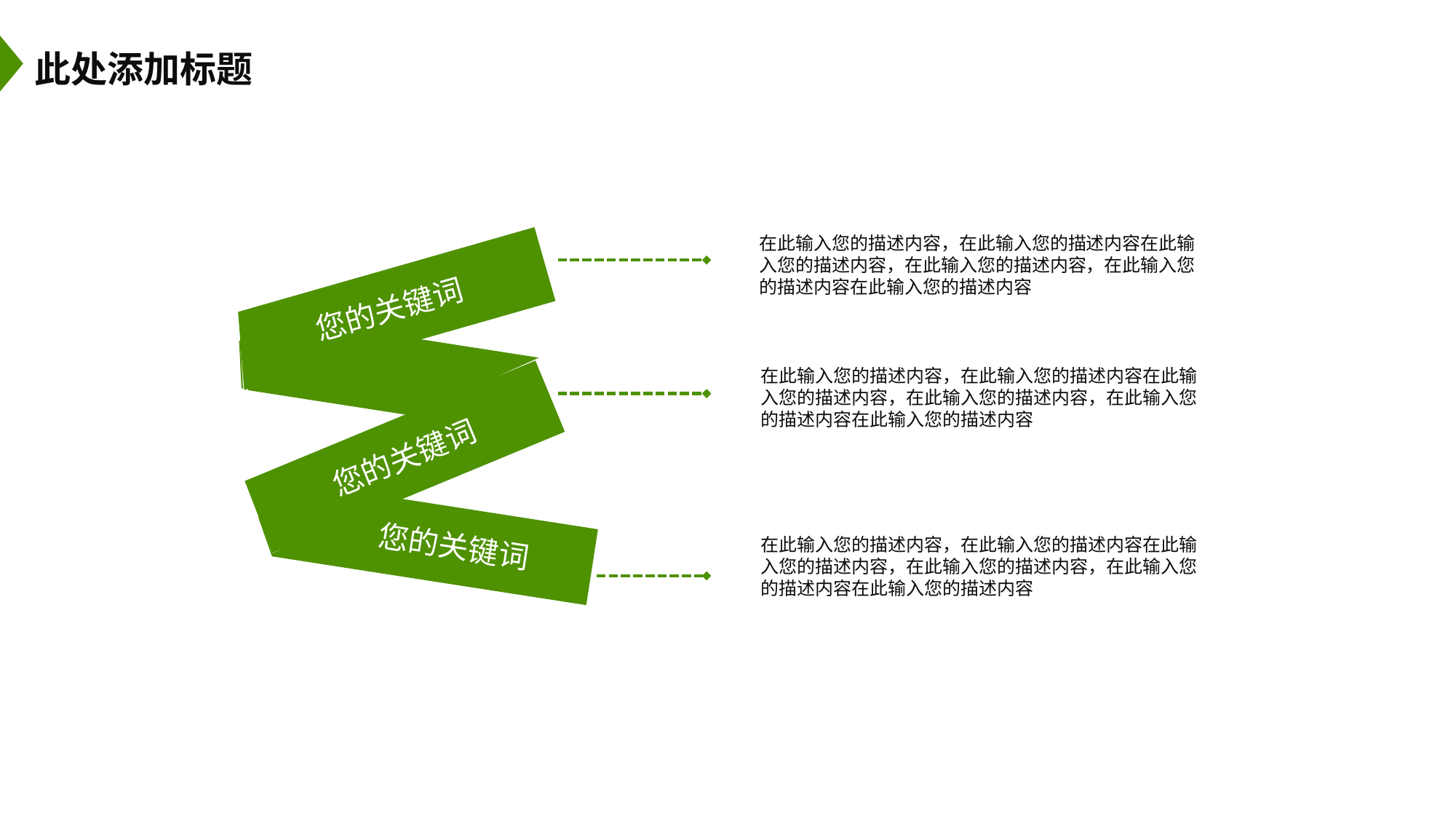

此处添加标题

在此输入您的描述内容，在此输入您的描述内容在此输入您的描述内容，在此输入您的描述内容，在此输入您的描述内容在此输入您的描述内容
您的关键词

在此输入您的描述内容，在此输入您的描述内容在此输入您的描述内容，在此输入您的描述内容，在此输入您的描述内容在此输入您的描述内容
您的关键词
您的关键词
在此输入您的描述内容，在此输入您的描述内容在此输入您的描述内容，在此输入您的描述内容，在此输入您的描述内容在此输入您的描述内容